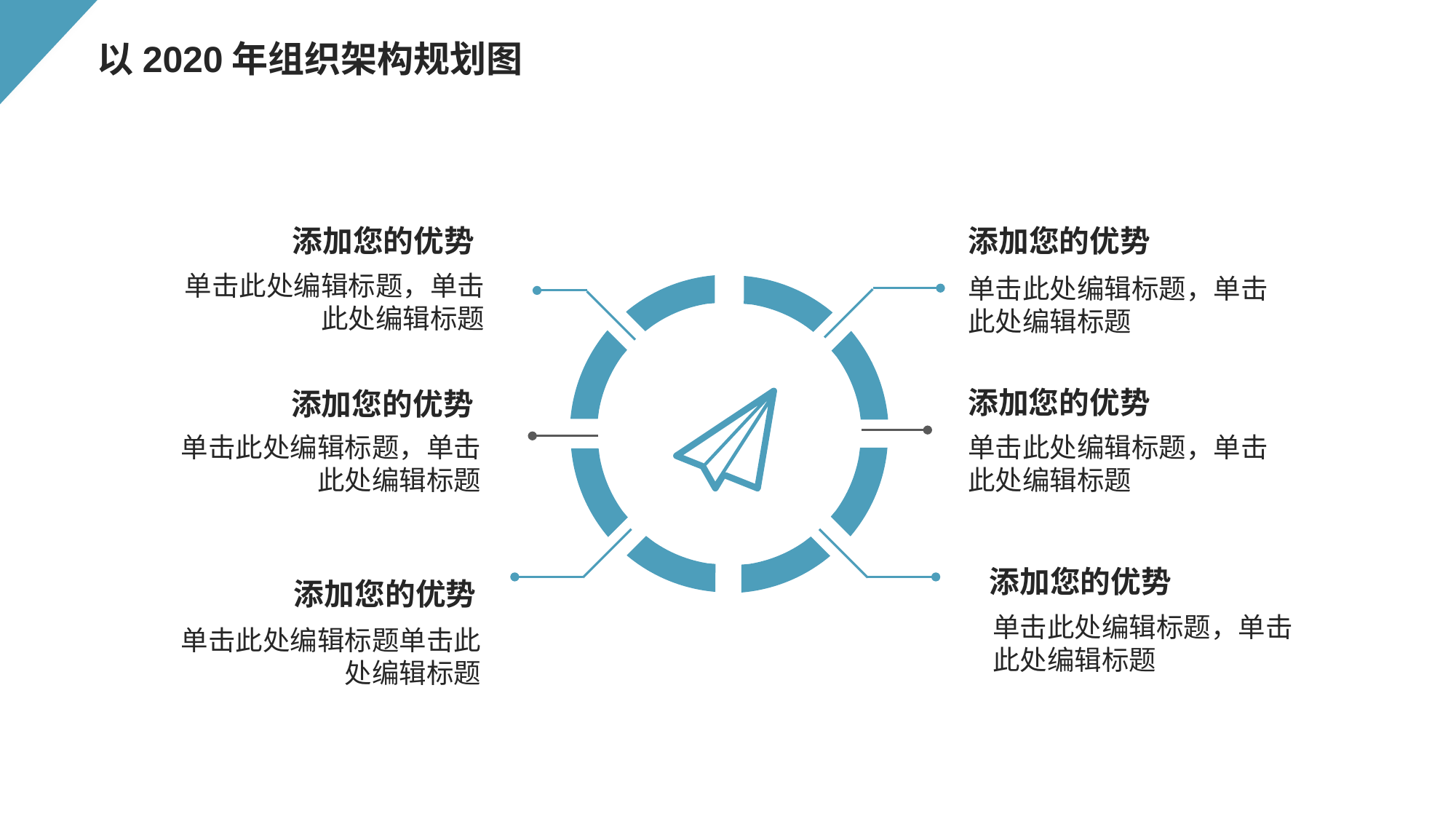

以2020年组织架构规划图
添加您的优势
添加您的优势

单击此处编辑标题，单击此处编辑标题
单击此处编辑标题，单击此处编辑标题
添加您的优势

添加您的优势

单击此处编辑标题，单击此处编辑标题
单击此处编辑标题，单击此处编辑标题
添加您的优势

添加您的优势

单击此处编辑标题，单击此处编辑标题
单击此处编辑标题单击此处编辑标题